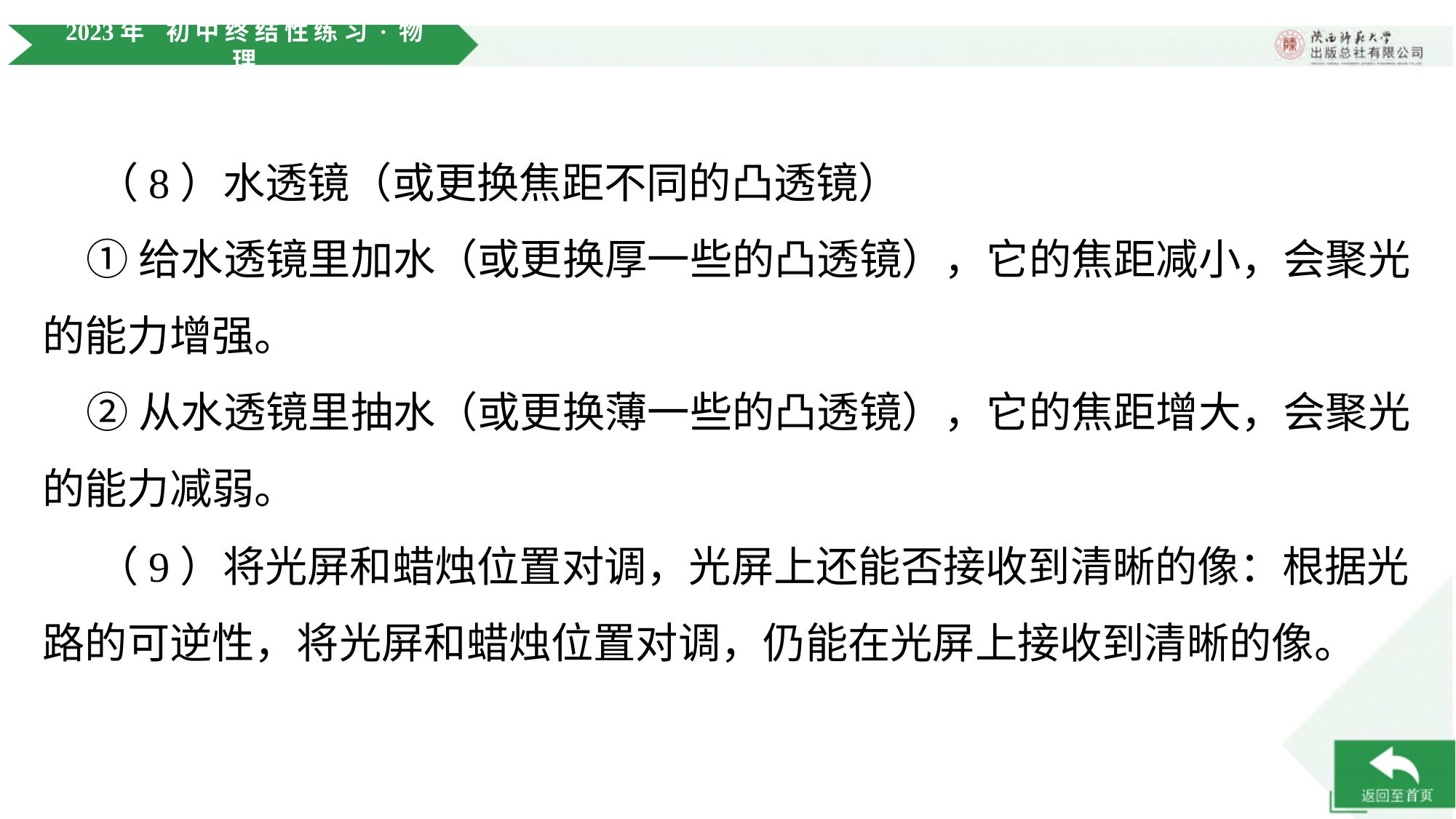

（8）水透镜（或更换焦距不同的凸透镜）
    ①给水透镜里加水（或更换厚一些的凸透镜），它的焦距减小，会聚光的能力增强。
    ②从水透镜里抽水（或更换薄一些的凸透镜），它的焦距增大，会聚光的能力减弱。
    （9）将光屏和蜡烛位置对调，光屏上还能否接收到清晰的像：根据光路的可逆性，将光屏和蜡烛位置对调，仍能在光屏上接收到清晰的像。